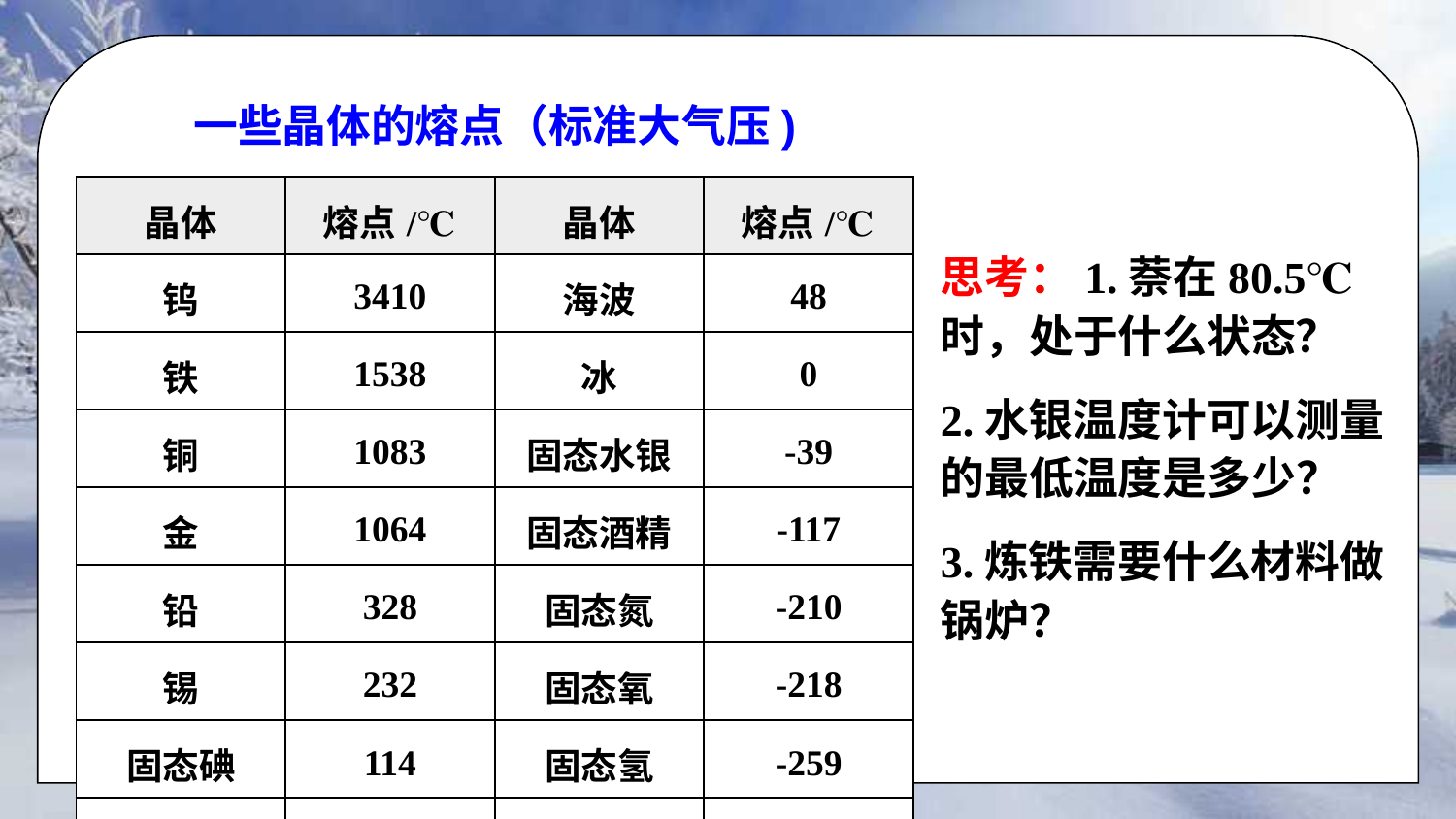

一些晶体的熔点（标准大气压)
| 晶体 | 熔点/℃ | 晶体 | 熔点/℃ |
| --- | --- | --- | --- |
| 钨 | 3410 | 海波 | 48 |
| 铁 | 1538 | 冰 | 0 |
| 铜 | 1083 | 固态水银 | -39 |
| 金 | 1064 | 固态酒精 | -117 |
| 铅 | 328 | 固态氮 | -210 |
| 锡 | 232 | 固态氧 | -218 |
| 固态碘 | 114 | 固态氢 | -259 |
| 萘 | 80.5 | 固态氦 | -272 |
思考：1.萘在80.5℃时，处于什么状态？
2.水银温度计可以测量的最低温度是多少？
3.炼铁需要什么材料做锅炉？